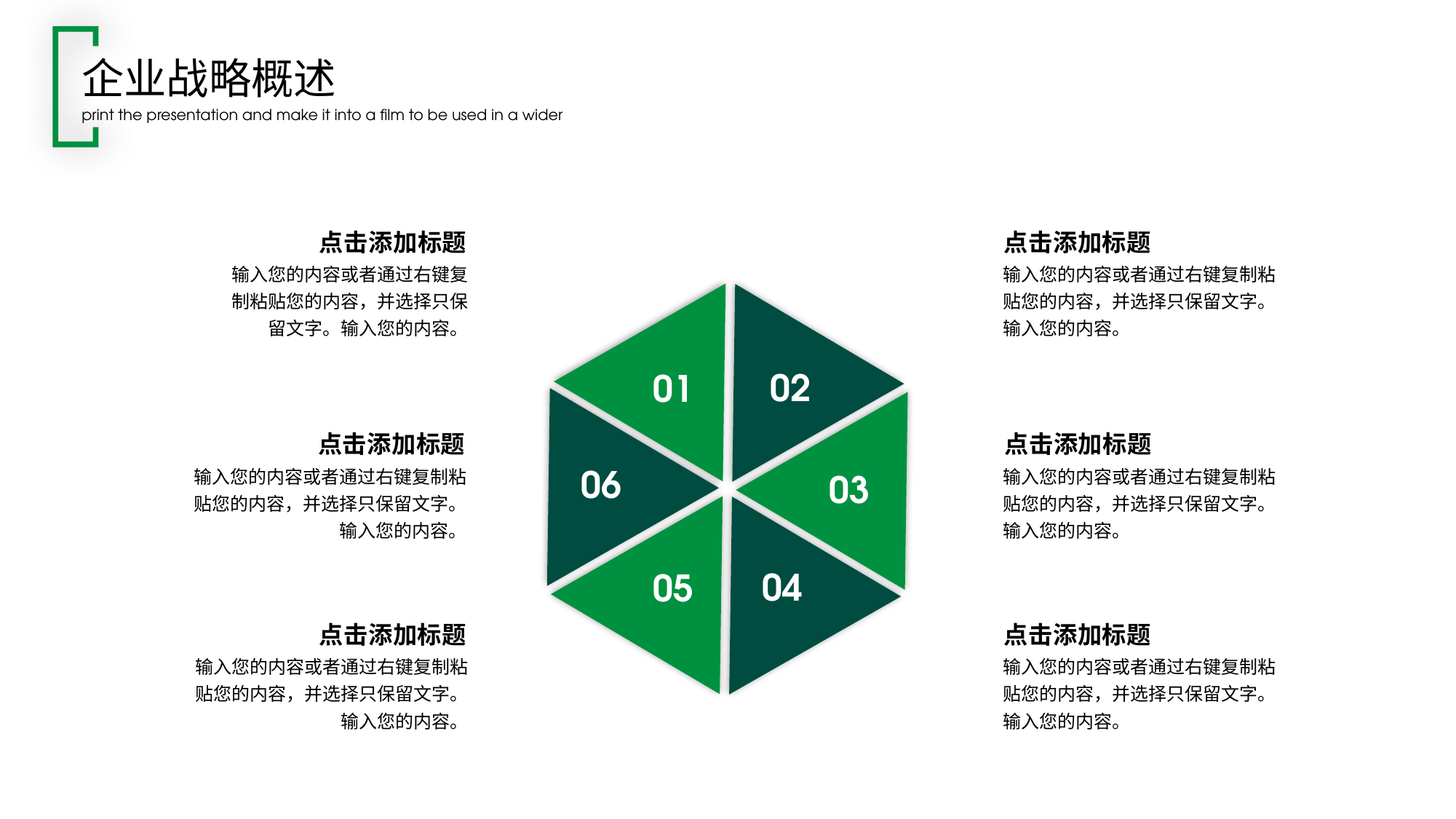

企业战略概述
print the presentation and make it into a film to be used in a wider
点击添加标题
输入您的内容或者通过右键复制粘贴您的内容，并选择只保留文字。输入您的内容。
点击添加标题
输入您的内容或者通过右键复制粘贴您的内容，并选择只保留文字。输入您的内容。

02
01

06
03

04
05
点击添加标题
输入您的内容或者通过右键复制粘贴您的内容，并选择只保留文字。输入您的内容。
点击添加标题
输入您的内容或者通过右键复制粘贴您的内容，并选择只保留文字。输入您的内容。
点击添加标题
输入您的内容或者通过右键复制粘贴您的内容，并选择只保留文字。输入您的内容。
点击添加标题
输入您的内容或者通过右键复制粘贴您的内容，并选择只保留文字。输入您的内容。